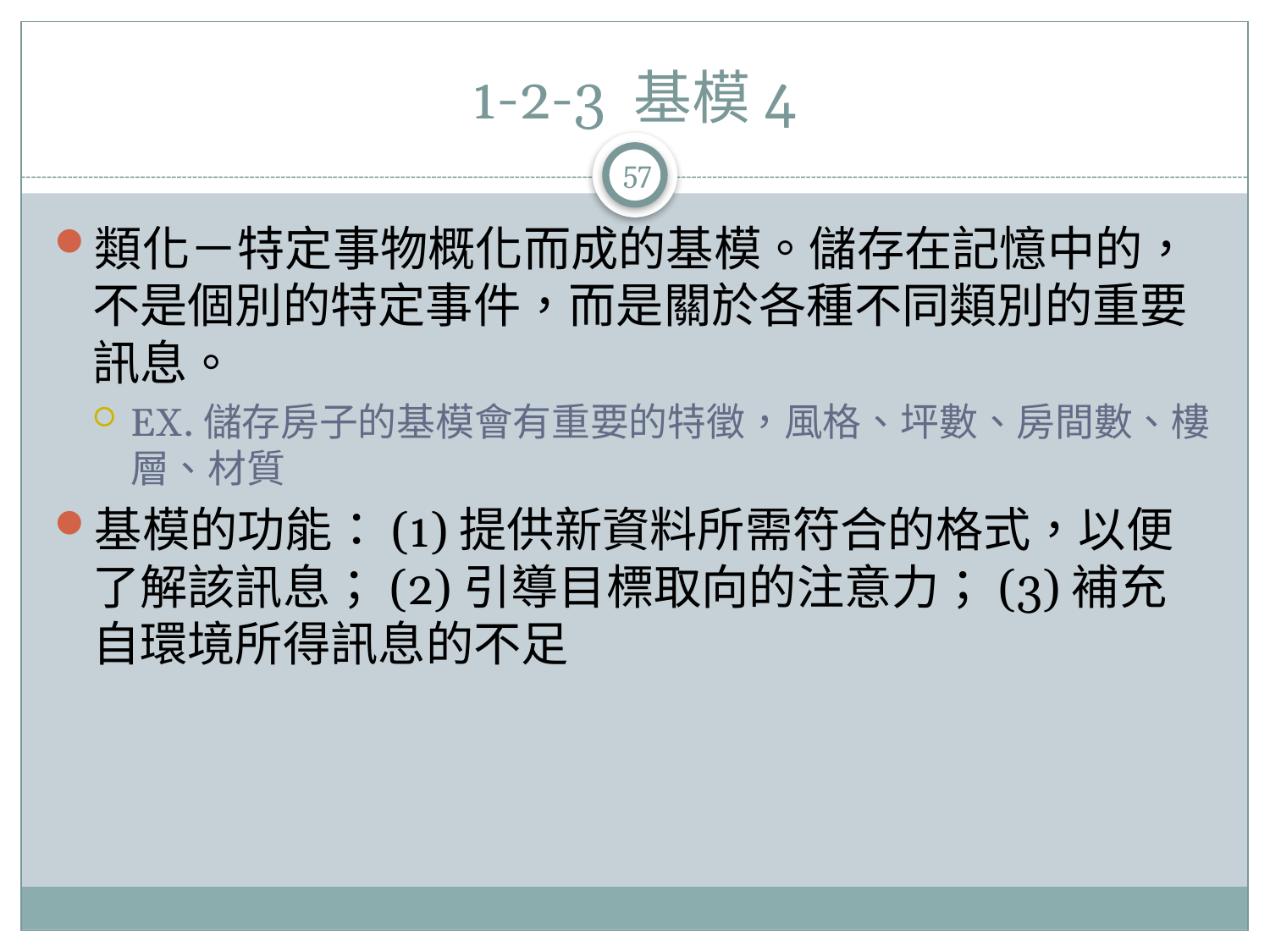

# 1-2-3 基模4
57
類化－特定事物概化而成的基模。儲存在記憶中的，不是個別的特定事件，而是關於各種不同類別的重要訊息。
EX.儲存房子的基模會有重要的特徵，風格、坪數、房間數、樓層、材質
基模的功能：(1)提供新資料所需符合的格式，以便了解該訊息；(2)引導目標取向的注意力；(3)補充自環境所得訊息的不足